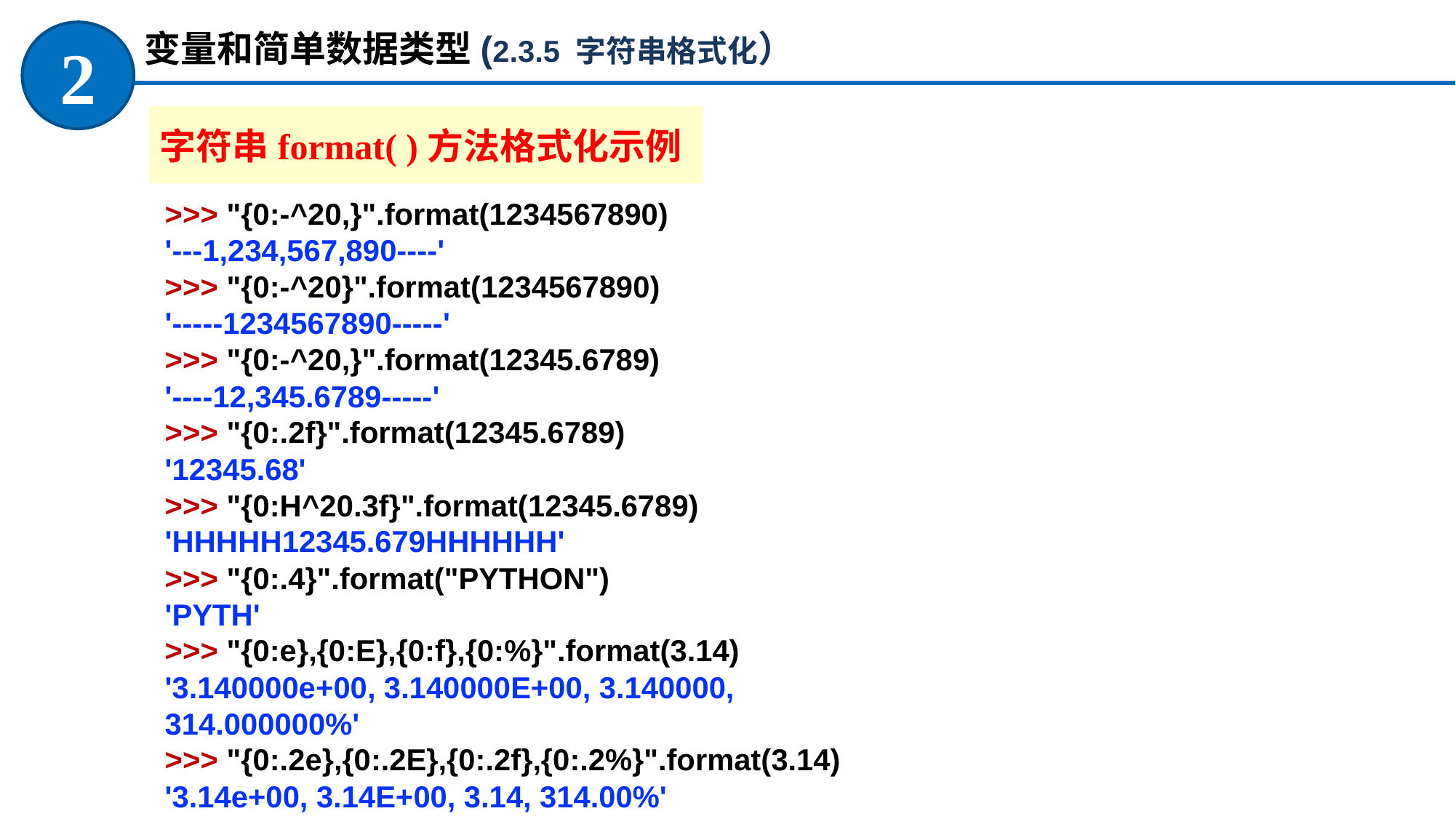

变量和简单数据类型(2.3.5 字符串格式化）
2
字符串format( )方法格式化示例
>>> "{0:-^20,}".format(1234567890)
'---1,234,567,890----'
>>> "{0:-^20}".format(1234567890)
'-----1234567890-----'
>>> "{0:-^20,}".format(12345.6789)
'----12,345.6789-----'
>>> "{0:.2f}".format(12345.6789)
'12345.68'
>>> "{0:H^20.3f}".format(12345.6789)
'HHHHH12345.679HHHHHH'
>>> "{0:.4}".format("PYTHON")
'PYTH'
>>> "{0:e},{0:E},{0:f},{0:%}".format(3.14)
'3.140000e+00, 3.140000E+00, 3.140000, 314.000000%'
>>> "{0:.2e},{0:.2E},{0:.2f},{0:.2%}".format(3.14)
'3.14e+00, 3.14E+00, 3.14, 314.00%'